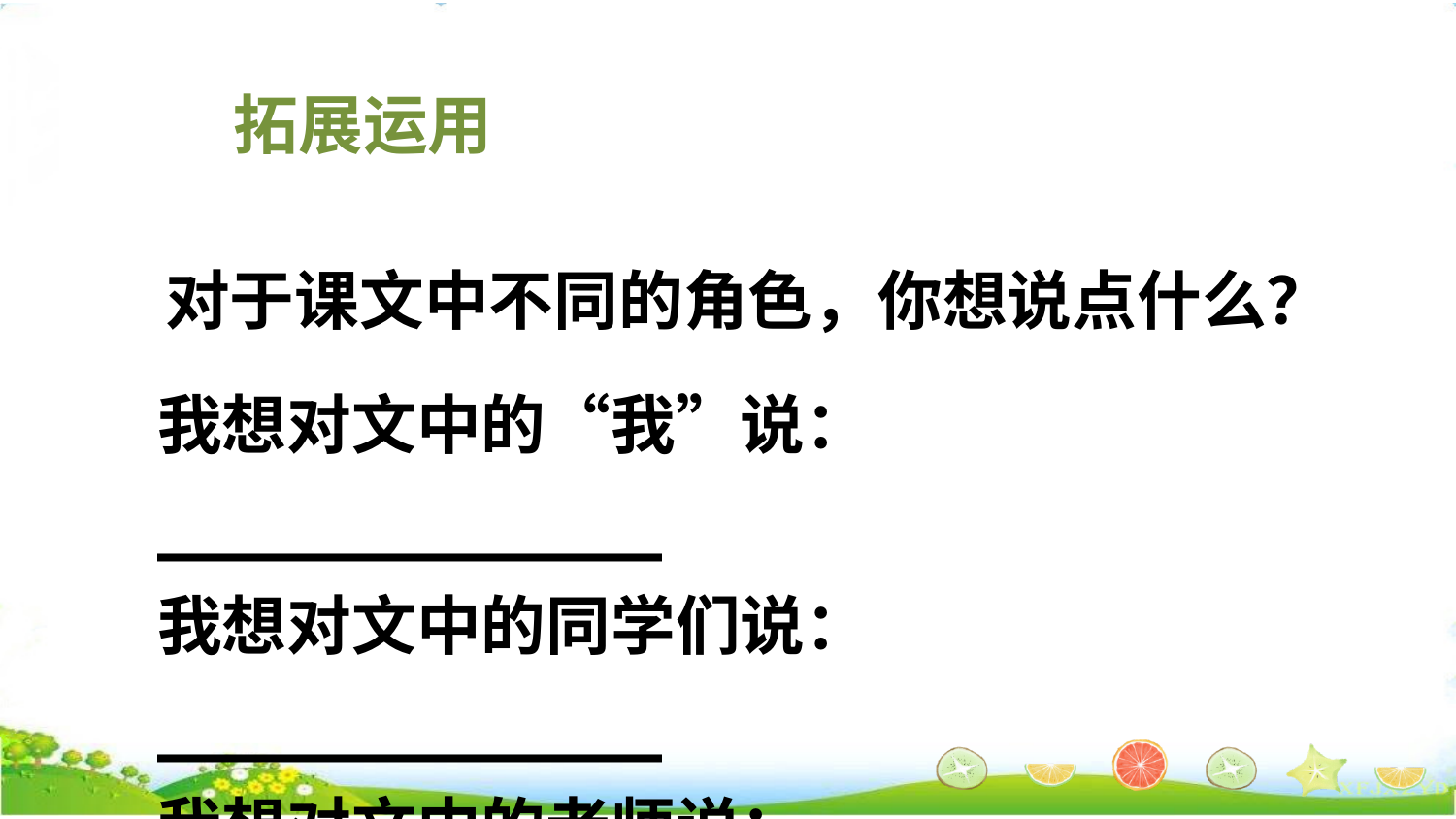

拓展运用
对于课文中不同的角色，你想说点什么？
我想对文中的“我”说：_____________
我想对文中的同学们说：_____________
我想对文中的老师说：_______________